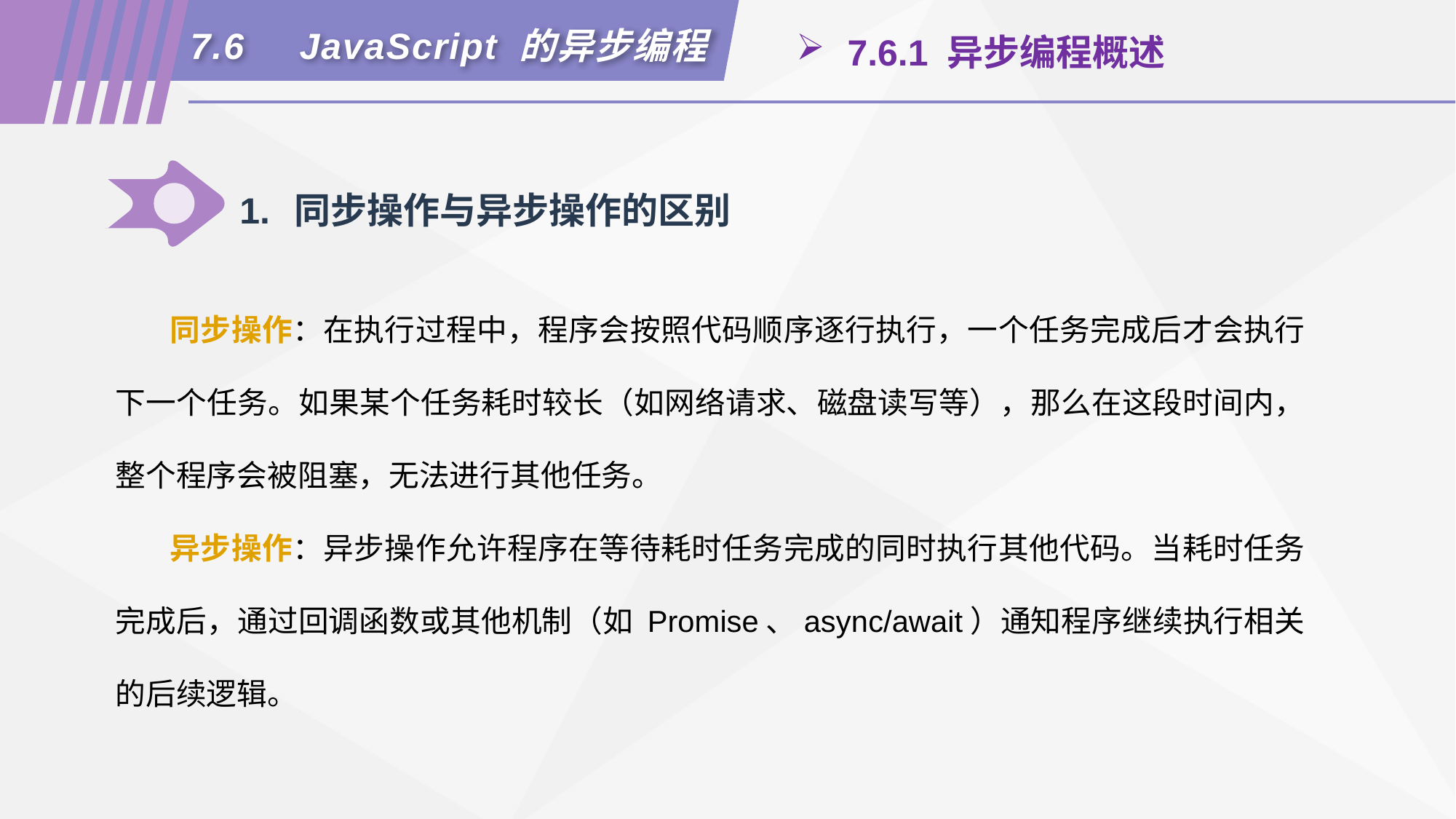

7.6	JavaScript 的异步编程
 7.6.1 异步编程概述

1.	同步操作与异步操作的区别
同步操作：在执行过程中，程序会按照代码顺序逐行执行，一个任务完成后才会执行下一个任务。如果某个任务耗时较长（如网络请求、磁盘读写等），那么在这段时间内，整个程序会被阻塞，无法进行其他任务。
异步操作：异步操作允许程序在等待耗时任务完成的同时执行其他代码。当耗时任务完成后，通过回调函数或其他机制（如 Promise、async/await）通知程序继续执行相关的后续逻辑。